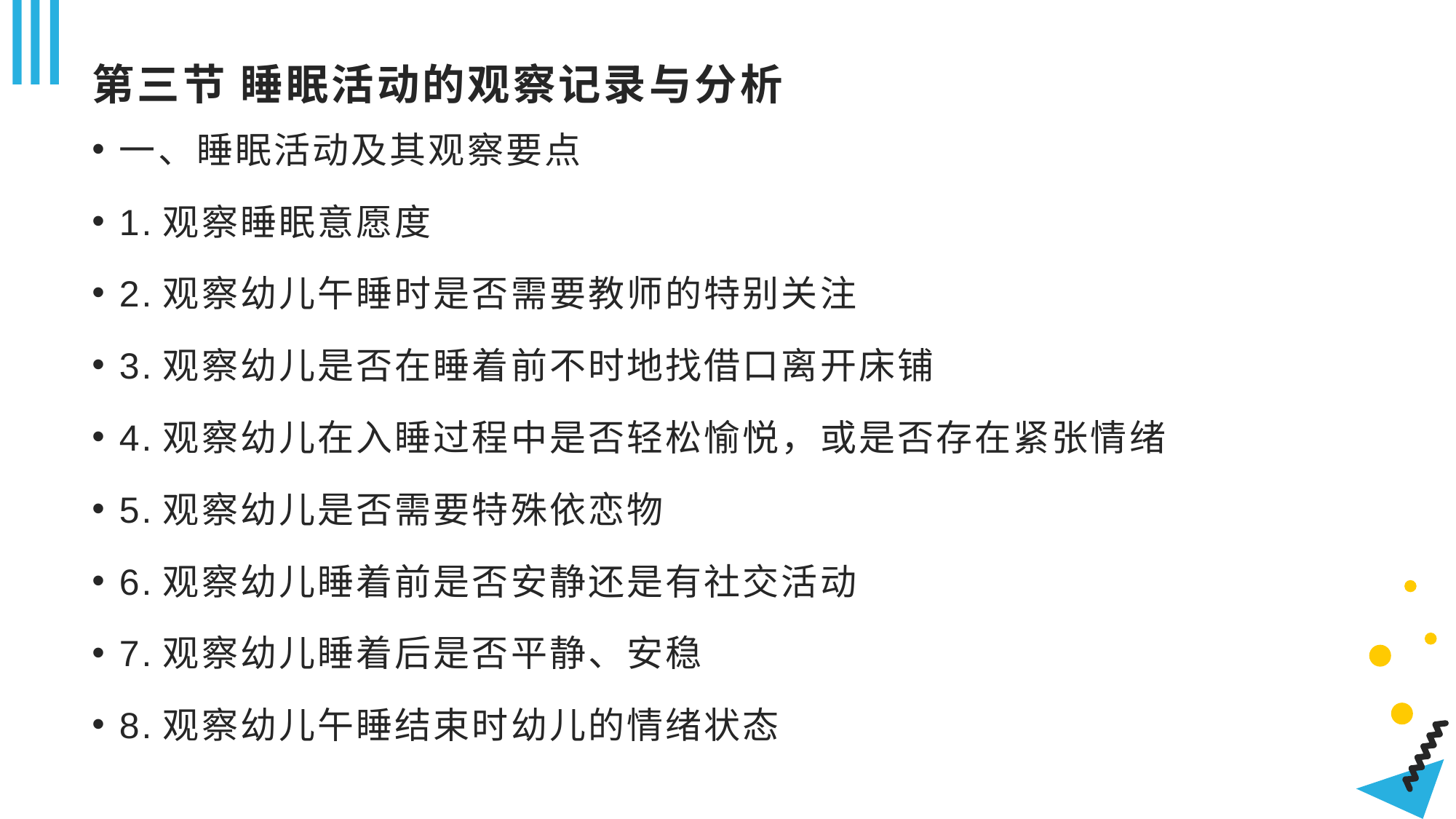

# 第三节 睡眠活动的观察记录与分析
一、睡眠活动及其观察要点
1.观察睡眠意愿度
2.观察幼儿午睡时是否需要教师的特别关注
3.观察幼儿是否在睡着前不时地找借口离开床铺
4.观察幼儿在入睡过程中是否轻松愉悦，或是否存在紧张情绪
5.观察幼儿是否需要特殊依恋物
6.观察幼儿睡着前是否安静还是有社交活动
7.观察幼儿睡着后是否平静、安稳
8.观察幼儿午睡结束时幼儿的情绪状态